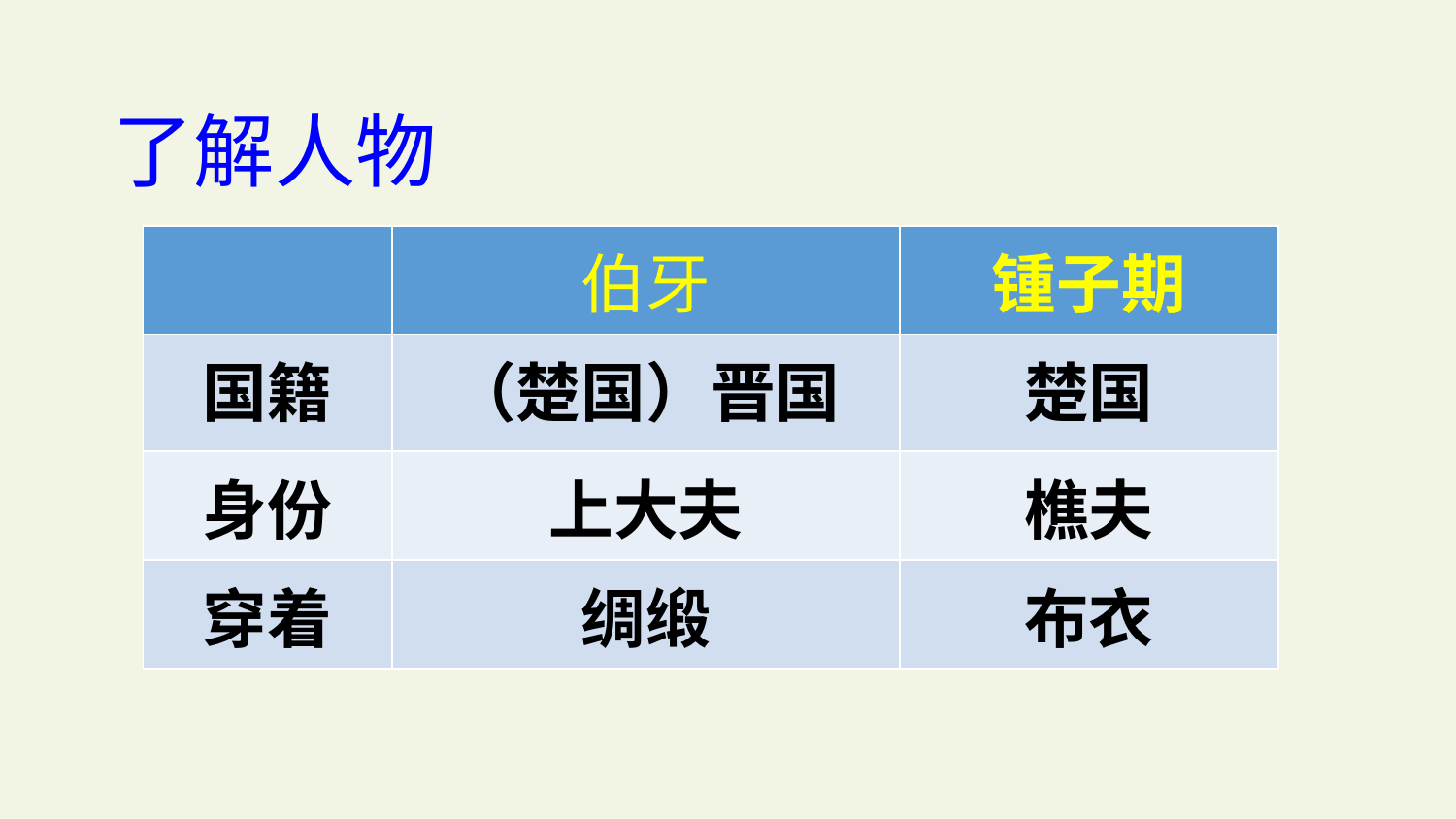

了解人物
|  | 伯牙 | 锺子期 |
| --- | --- | --- |
| 国籍 | （楚国）晋国 | 楚国 |
| 身份 | 上大夫 | 樵夫 |
| 穿着 | 绸缎 | 布衣 |